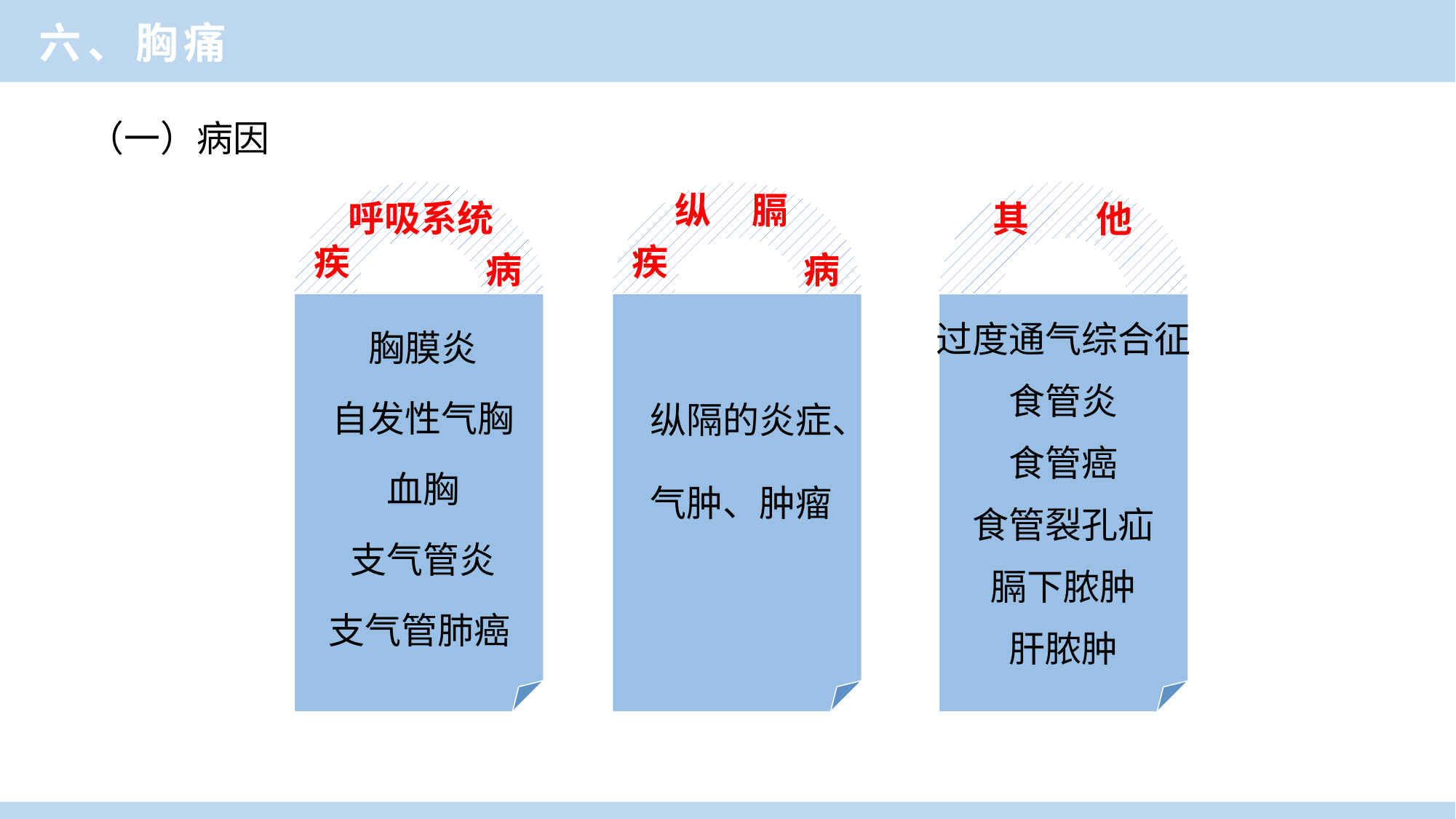

临床医学概论
六、胸痛
（一）病因

纵
膈

呼吸系统
其
他
疾
疾
病
病

胸膜炎
自发性气胸
血胸
支气管炎
支气管肺癌
过度通气综合征
食管炎
食管癌
食管裂孔疝
膈下脓肿
肝脓肿
纵隔的炎症、气肿、肿瘤